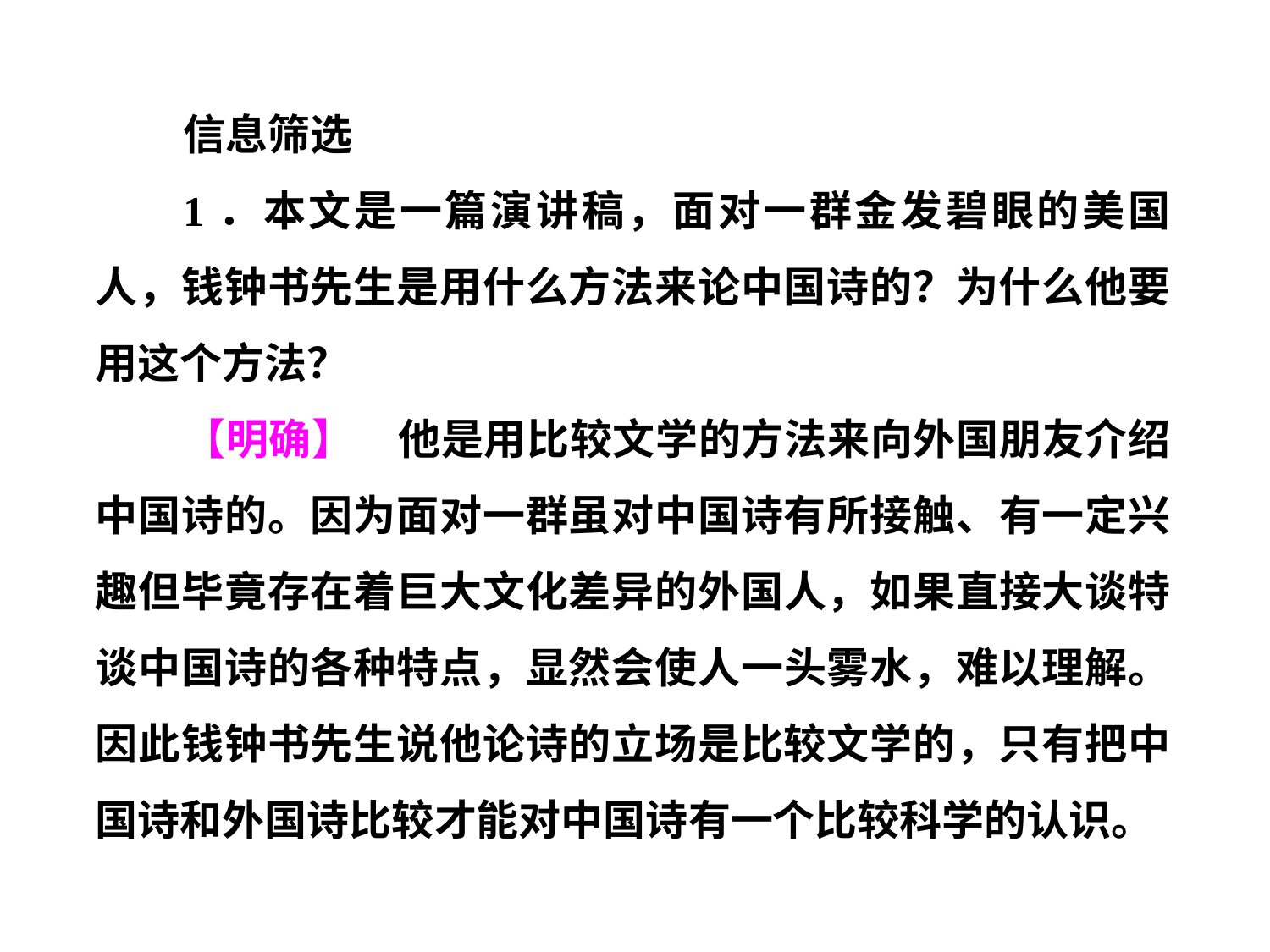

信息筛选
1．本文是一篇演讲稿，面对一群金发碧眼的美国人，钱钟书先生是用什么方法来论中国诗的？为什么他要用这个方法？
【明确】　他是用比较文学的方法来向外国朋友介绍中国诗的。因为面对一群虽对中国诗有所接触、有一定兴趣但毕竟存在着巨大文化差异的外国人，如果直接大谈特谈中国诗的各种特点，显然会使人一头雾水，难以理解。因此钱钟书先生说他论诗的立场是比较文学的，只有把中国诗和外国诗比较才能对中国诗有一个比较科学的认识。